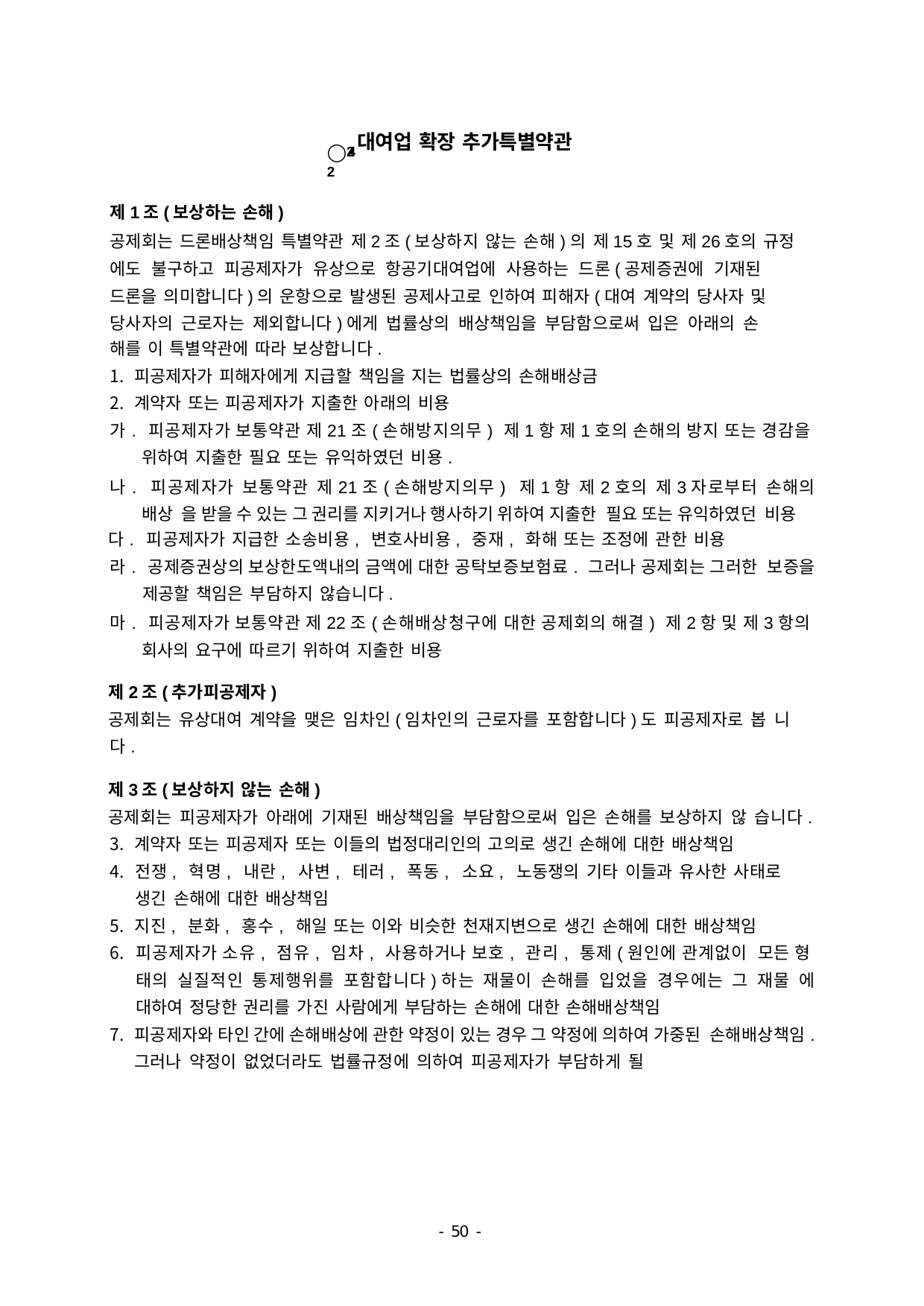

◯24-2
대여업 확장 추가특별약관
제1조(보상하는 손해)
공제회는 드론배상책임 특별약관 제2조(보상하지 않는 손해)의 제15호 및 제26호의 규정  에도 불구하고 피공제자가 유상으로 항공기대여업에 사용하는 드론(공제증권에 기재된
드론을 의미합니다)의 운항으로 발생된 공제사고로 인하여 피해자(대여 계약의 당사자 및  당사자의 근로자는 제외합니다)에게 법률상의 배상책임을 부담함으로써 입은 아래의 손
해를 이 특별약관에 따라 보상합니다.
피공제자가 피해자에게 지급할 책임을 지는 법률상의 손해배상금
계약자 또는 피공제자가 지출한 아래의 비용
가. 피공제자가 보통약관 제21조(손해방지의무) 제1항 제1호의 손해의 방지 또는 경감을  위하여 지출한 필요 또는 유익하였던 비용.
나. 피공제자가 보통약관 제21조(손해방지의무) 제1항 제2호의 제3자로부터 손해의 배상  을 받을 수 있는 그 권리를 지키거나 행사하기 위하여 지출한 필요 또는 유익하였던  비용
다. 피공제자가 지급한 소송비용, 변호사비용, 중재, 화해 또는 조정에 관한 비용
라. 공제증권상의 보상한도액내의 금액에 대한 공탁보증보험료. 그러나 공제회는 그러한  보증을 제공할 책임은 부담하지 않습니다.
마. 피공제자가 보통약관 제22조(손해배상청구에 대한 공제회의 해결) 제2항 및 제3항의  회사의 요구에 따르기 위하여 지출한 비용

제2조(추가피공제자)
공제회는 유상대여 계약을 맺은 임차인(임차인의 근로자를 포함합니다)도 피공제자로 봅  니다.

제3조(보상하지 않는 손해)
공제회는 피공제자가 아래에 기재된 배상책임을 부담함으로써 입은 손해를 보상하지 않  습니다.
계약자 또는 피공제자 또는 이들의 법정대리인의 고의로 생긴 손해에 대한 배상책임
전쟁, 혁명, 내란, 사변, 테러, 폭동, 소요, 노동쟁의 기타 이들과 유사한 사태로 생긴  손해에 대한 배상책임
지진, 분화, 홍수, 해일 또는 이와 비슷한 천재지변으로 생긴 손해에 대한 배상책임
피공제자가 소유, 점유, 임차, 사용하거나 보호, 관리, 통제(원인에 관계없이 모든 형  태의 실질적인 통제행위를 포함합니다)하는 재물이 손해를 입었을 경우에는 그 재물  에 대하여 정당한 권리를 가진 사람에게 부담하는 손해에 대한 손해배상책임
피공제자와 타인 간에 손해배상에 관한 약정이 있는 경우 그 약정에 의하여 가중된  손해배상책임. 그러나 약정이 없었더라도 법률규정에 의하여 피공제자가 부담하게 될
- 50 -